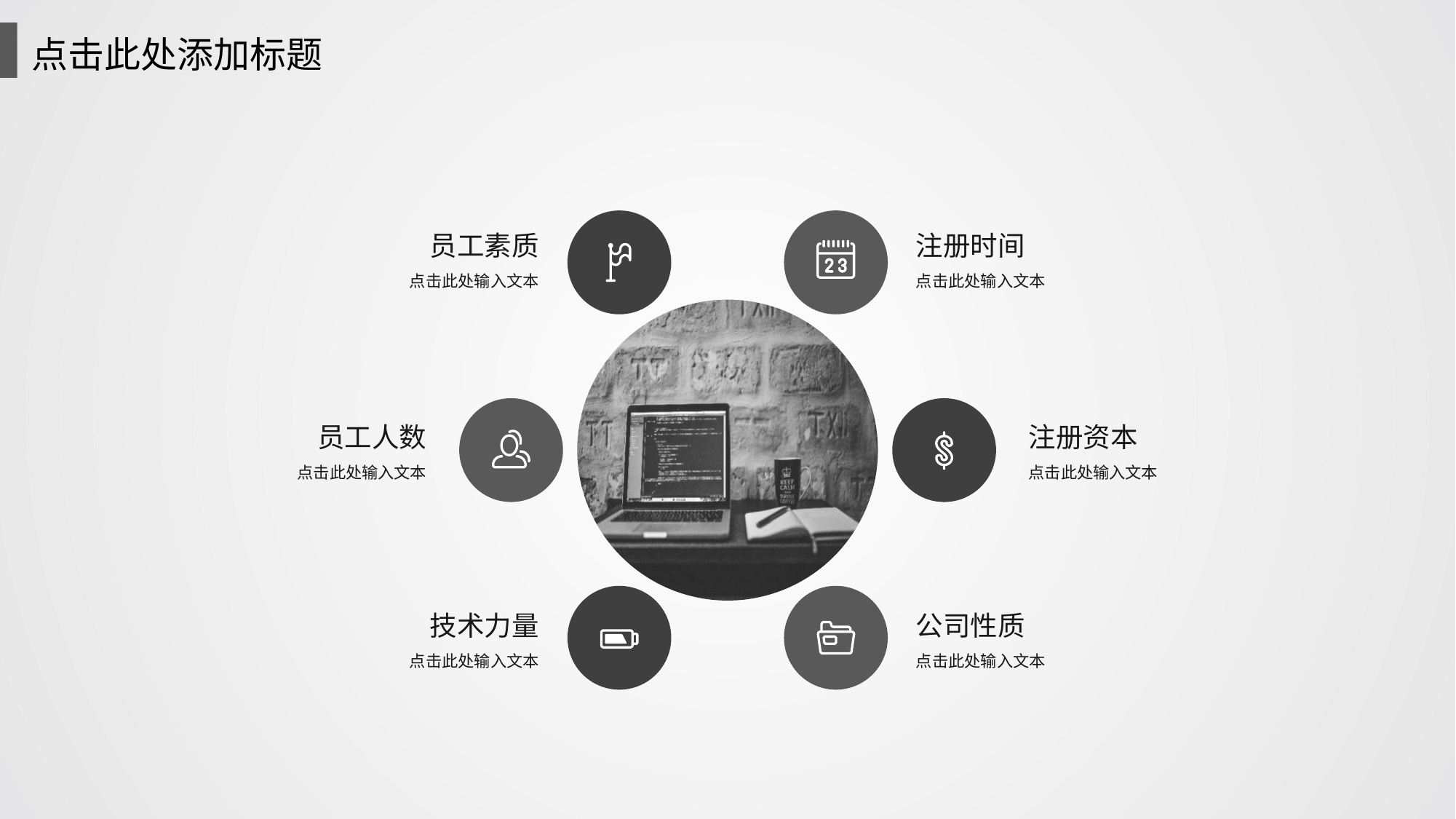

点击此处添加标题
员工素质
点击此处输入文本
注册时间
点击此处输入文本

员工人数
点击此处输入文本
注册资本
点击此处输入文本

技术力量
点击此处输入文本
公司性质
点击此处输入文本